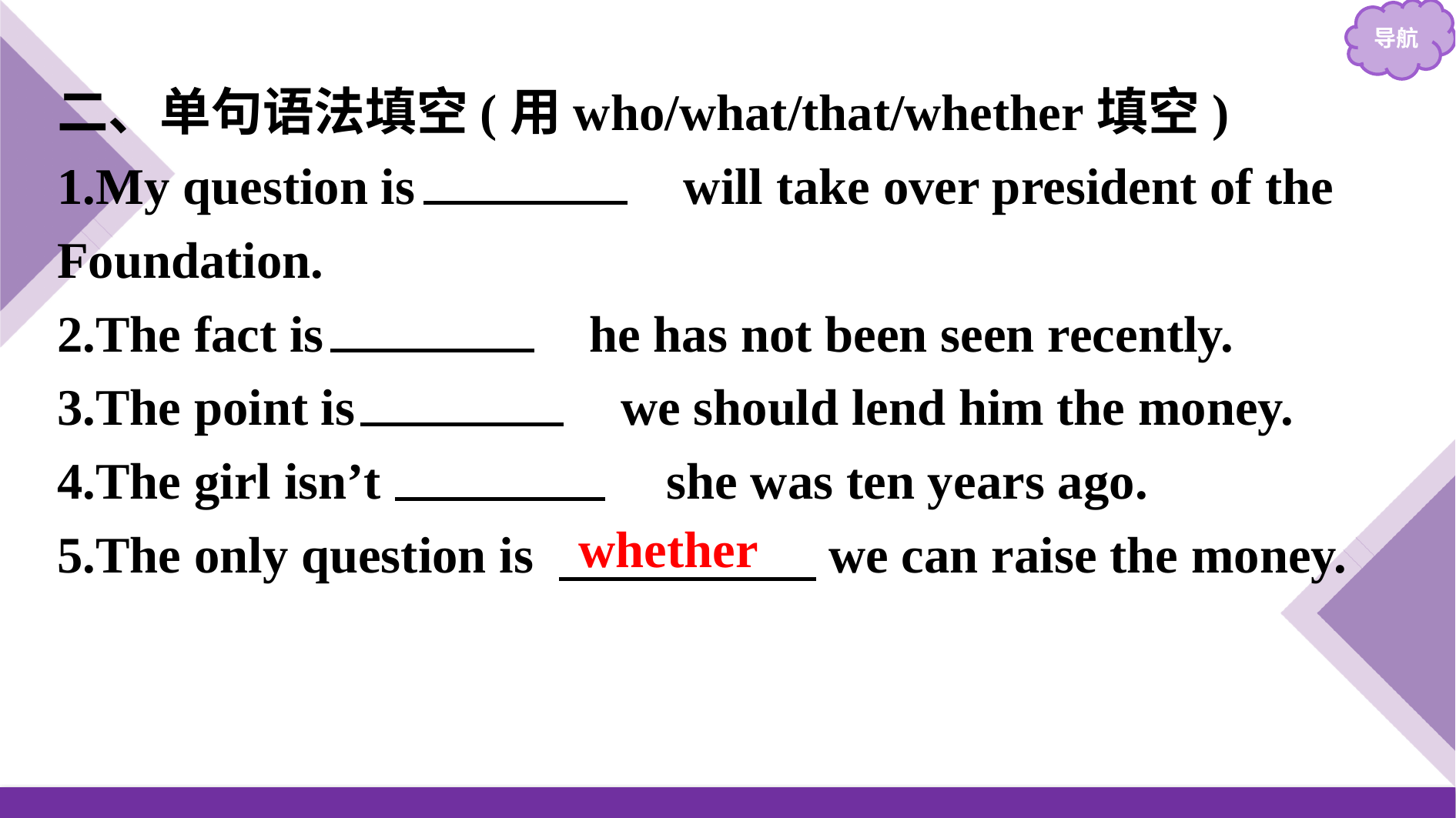

二、单句语法填空(用who/what/that/whether填空)
1.My question is 　who　 will take over president of the Foundation.
2.The fact is 　that　 he has not been seen recently.
3.The point is 　that　 we should lend him the money.
4.The girl isn’t 　what　 she was ten years ago.
5.The only question is 　　　　　we can raise the money.

whether